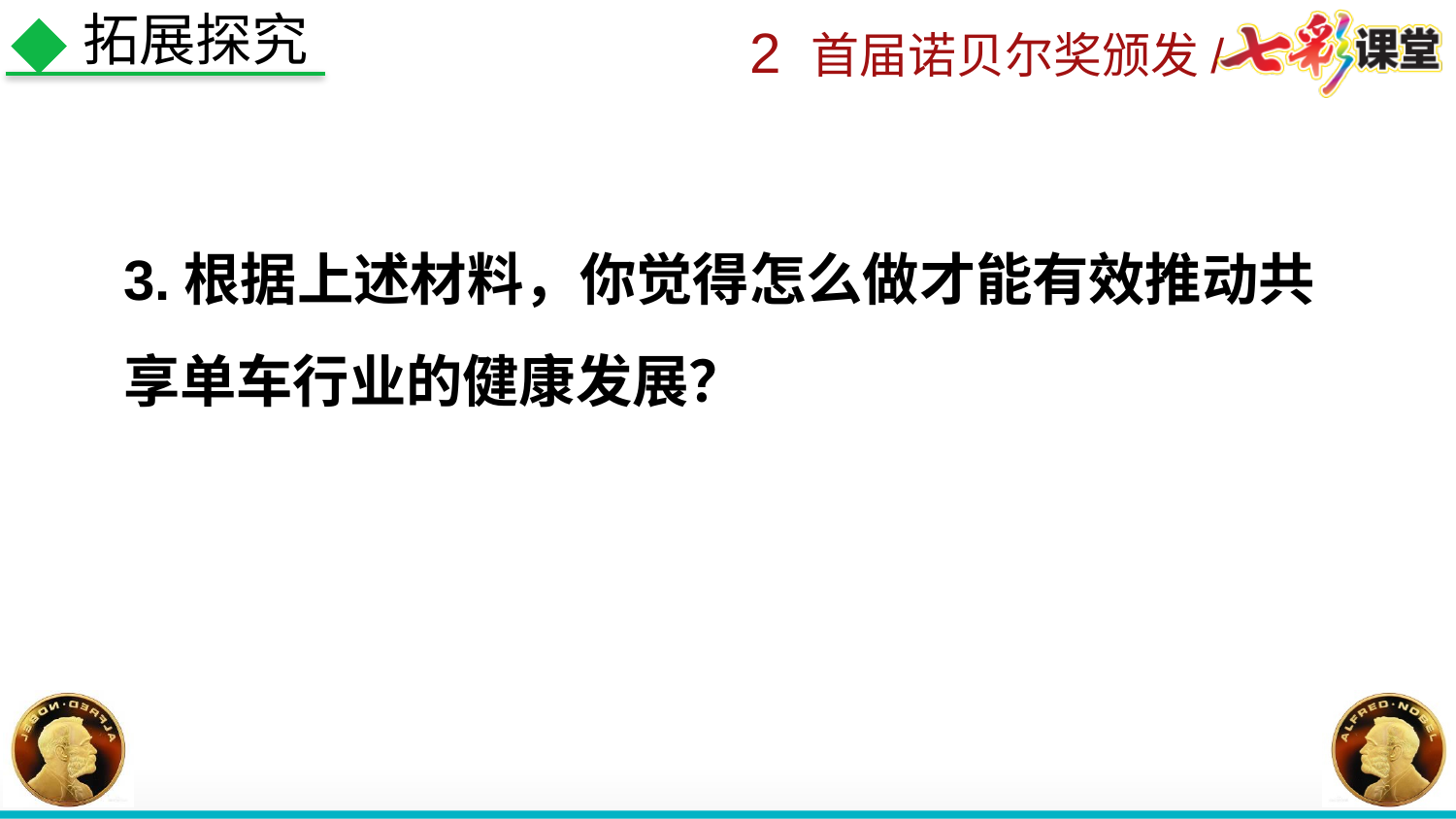

拓展探究

3.根据上述材料，你觉得怎么做才能有效推动共享单车行业的健康发展？